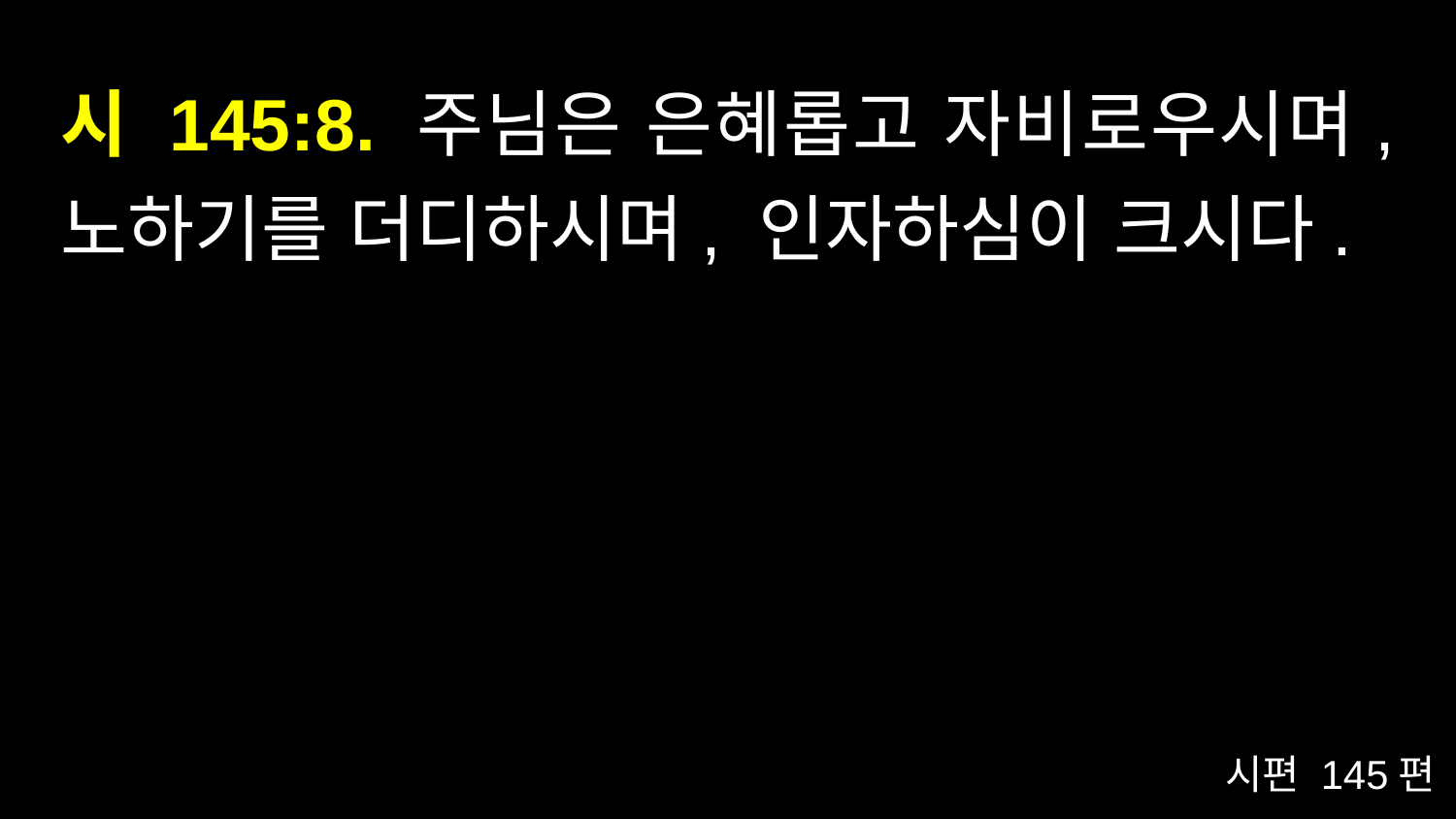

# 시 145:8. 주님은 은혜롭고 자비로우시며, 노하기를 더디하시며, 인자하심이 크시다.
시편 145편